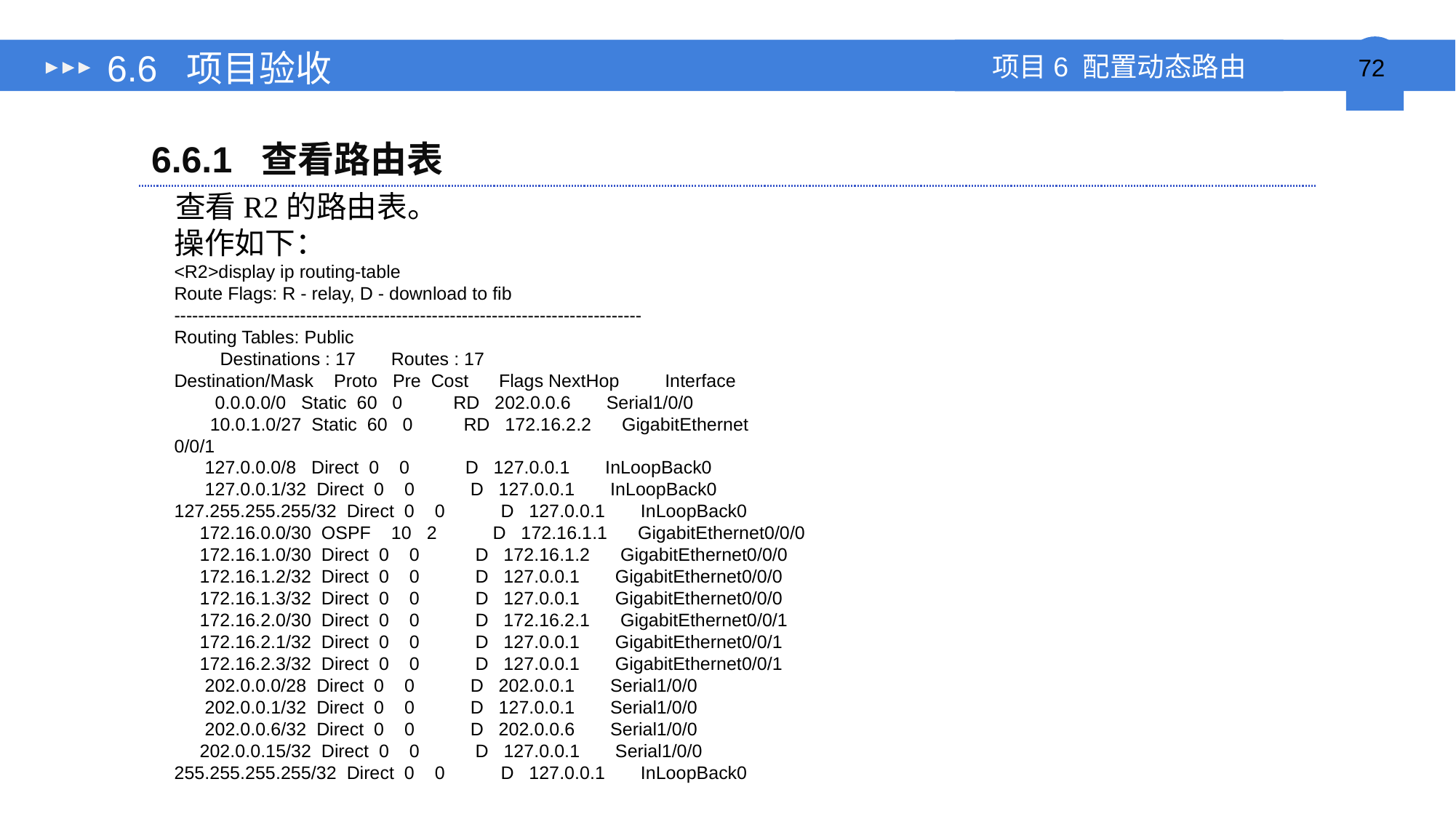

# 6.6  项目验收
6.6.1  查看路由表
查看R2的路由表。
操作如下：
<R2>display ip routing-table
Route Flags: R - relay, D - download to fib
------------------------------------------------------------------------------
Routing Tables: Public
         Destinations : 17       Routes : 17
Destination/Mask    Proto   Pre  Cost      Flags NextHop         Interface
        0.0.0.0/0   Static  60   0          RD   202.0.0.6       Serial1/0/0
       10.0.1.0/27  Static  60   0          RD   172.16.2.2      GigabitEthernet
0/0/1
      127.0.0.0/8   Direct  0    0           D   127.0.0.1       InLoopBack0
      127.0.0.1/32  Direct  0    0           D   127.0.0.1       InLoopBack0
127.255.255.255/32  Direct  0    0           D   127.0.0.1       InLoopBack0
     172.16.0.0/30  OSPF    10   2           D   172.16.1.1      GigabitEthernet0/0/0
     172.16.1.0/30  Direct  0    0           D   172.16.1.2      GigabitEthernet0/0/0
     172.16.1.2/32  Direct  0    0           D   127.0.0.1       GigabitEthernet0/0/0
     172.16.1.3/32  Direct  0    0           D   127.0.0.1       GigabitEthernet0/0/0
     172.16.2.0/30  Direct  0    0           D   172.16.2.1      GigabitEthernet0/0/1
     172.16.2.1/32  Direct  0    0           D   127.0.0.1       GigabitEthernet0/0/1
     172.16.2.3/32  Direct  0    0           D   127.0.0.1       GigabitEthernet0/0/1
      202.0.0.0/28  Direct  0    0           D   202.0.0.1       Serial1/0/0
      202.0.0.1/32  Direct  0    0           D   127.0.0.1       Serial1/0/0
      202.0.0.6/32  Direct  0    0           D   202.0.0.6       Serial1/0/0
     202.0.0.15/32  Direct  0    0           D   127.0.0.1       Serial1/0/0
255.255.255.255/32  Direct  0    0           D   127.0.0.1       InLoopBack0